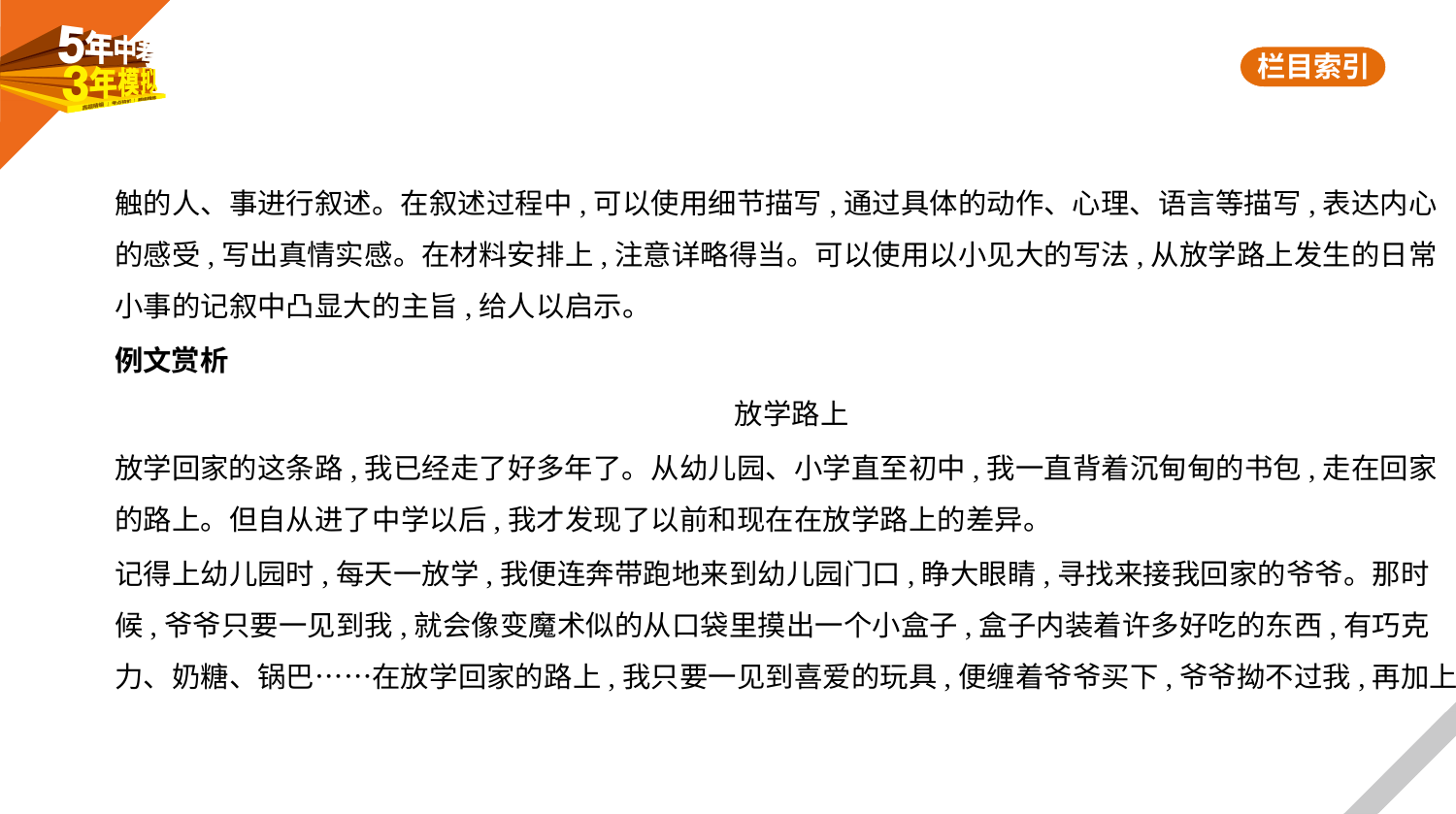

触的人、事进行叙述。在叙述过程中,可以使用细节描写,通过具体的动作、心理、语言等描写,表达内心
的感受,写出真情实感。在材料安排上,注意详略得当。可以使用以小见大的写法,从放学路上发生的日常
小事的记叙中凸显大的主旨,给人以启示。
例文赏析
放学路上
放学回家的这条路,我已经走了好多年了。从幼儿园、小学直至初中,我一直背着沉甸甸的书包,走在回家
的路上。但自从进了中学以后,我才发现了以前和现在在放学路上的差异。
记得上幼儿园时,每天一放学,我便连奔带跑地来到幼儿园门口,睁大眼睛,寻找来接我回家的爷爷。那时
候,爷爷只要一见到我,就会像变魔术似的从口袋里摸出一个小盒子,盒子内装着许多好吃的东西,有巧克
力、奶糖、锅巴……在放学回家的路上,我只要一见到喜爱的玩具,便缠着爷爷买下,爷爷拗不过我,再加上